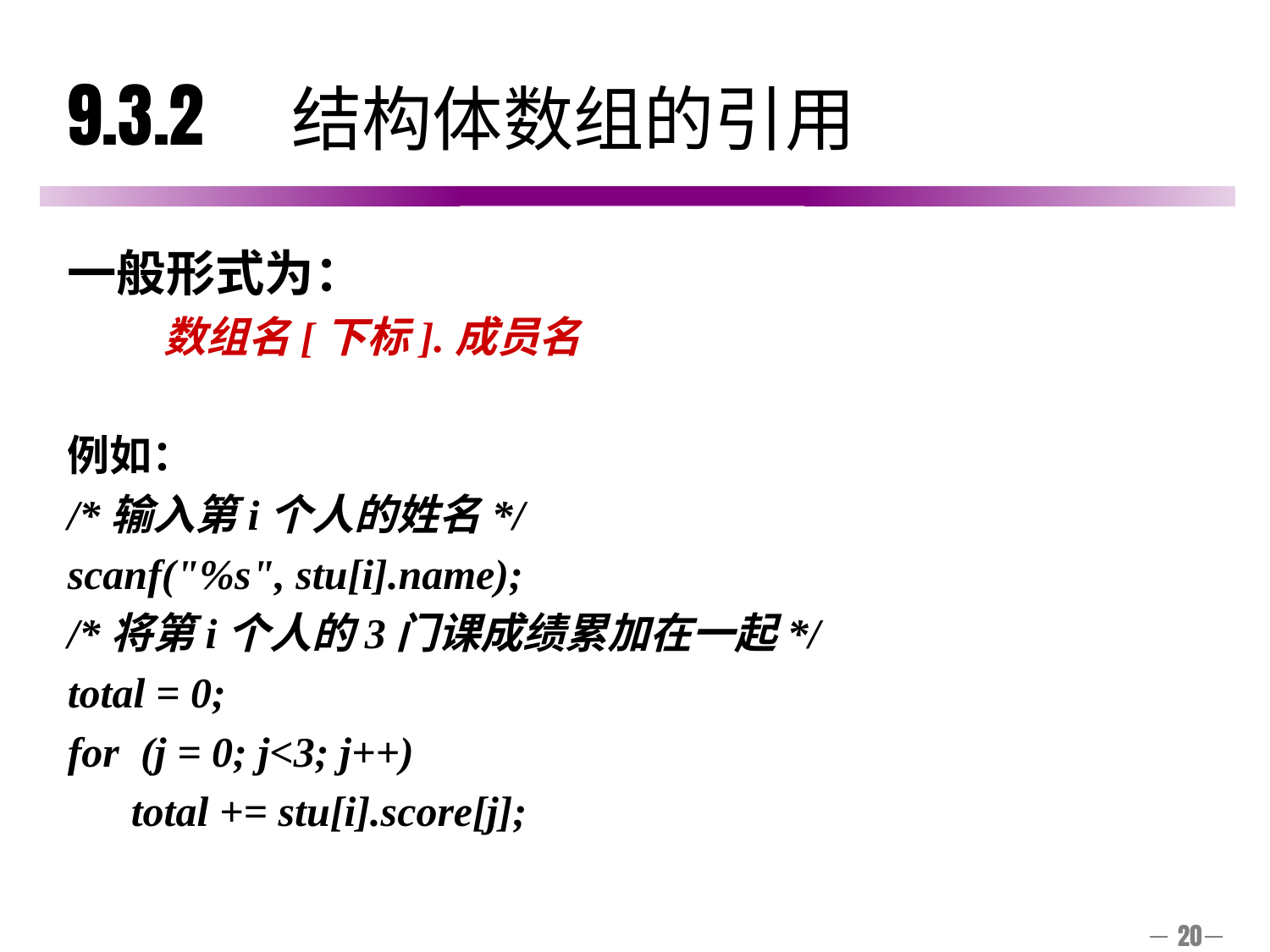

# 9.3.2　结构体数组的引用
一般形式为：
         数组名[下标].成员名

例如：
/*输入第i个人的姓名*/
scanf("%s", stu[i].name);
/*将第i个人的3门课成绩累加在一起*/
total = 0;
for  (j = 0; j<3; j++)
      total += stu[i].score[j];
－20－